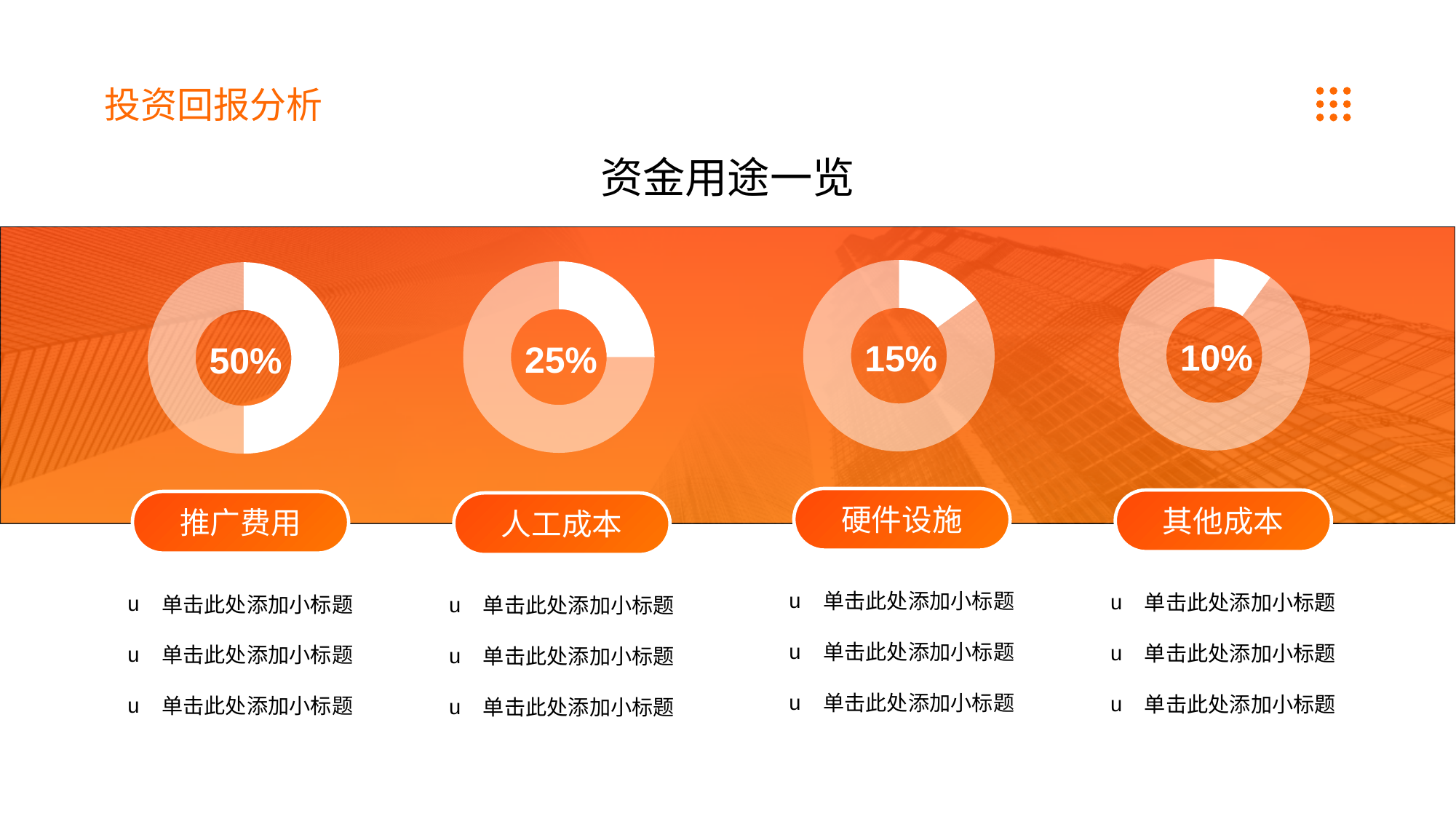

投资回报分析

资金用途一览

### Chart

| Category | Sales |
|---|---|
| 1st Qtr | 10.0 |
| 2nd Qtr | 90.0 |

### Chart

| Category | Sales |
|---|---|
| 1st Qtr | 15.0 |
| 2nd Qtr | 85.0 |

### Chart

| Category | Sales |
|---|---|
| 1st Qtr | 25.0 |
| 2nd Qtr | 75.0 |

### Chart

| Category | Sales |
|---|---|
| 1st Qtr | 50.0 |
| 2nd Qtr | 50.0 |
10%
15%
25%
50%

硬件设施
其他成本
推广费用
人工成本
单击此处添加小标题
单击此处添加小标题
单击此处添加小标题
单击此处添加小标题
单击此处添加小标题
单击此处添加小标题
单击此处添加小标题
单击此处添加小标题
单击此处添加小标题
单击此处添加小标题
单击此处添加小标题
单击此处添加小标题